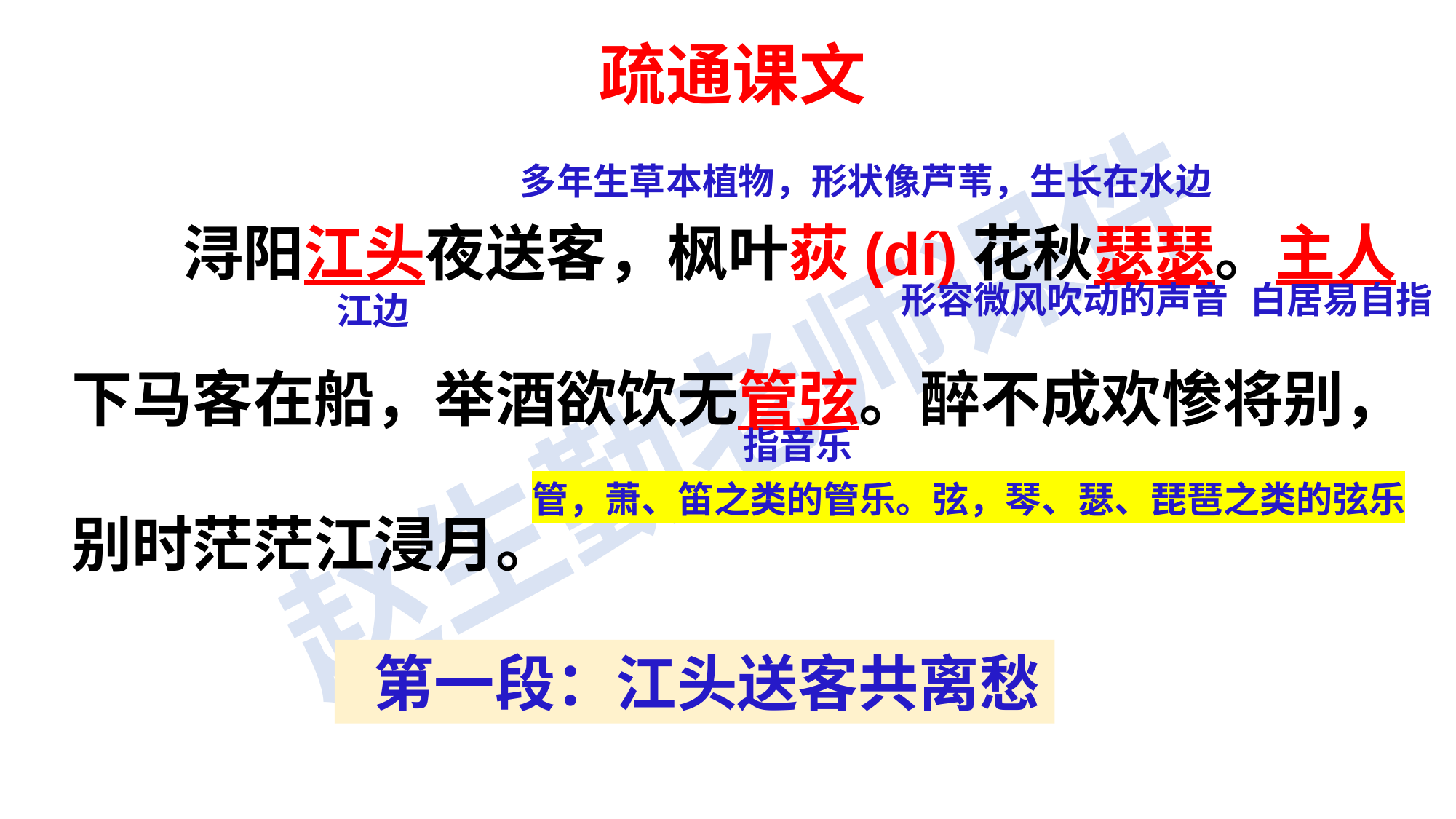

疏通课文
       浔阳江头夜送客，枫叶荻(dí)花秋瑟瑟。主人下马客在船，举酒欲饮无管弦。醉不成欢惨将别，别时茫茫江浸月。
多年生草本植物，形状像芦苇，生长在水边
形容微风吹动的声音
白居易自指
江边
指音乐
管，萧、笛之类的管乐。弦，琴、瑟、琵琶之类的弦乐
 第一段：江头送客共离愁